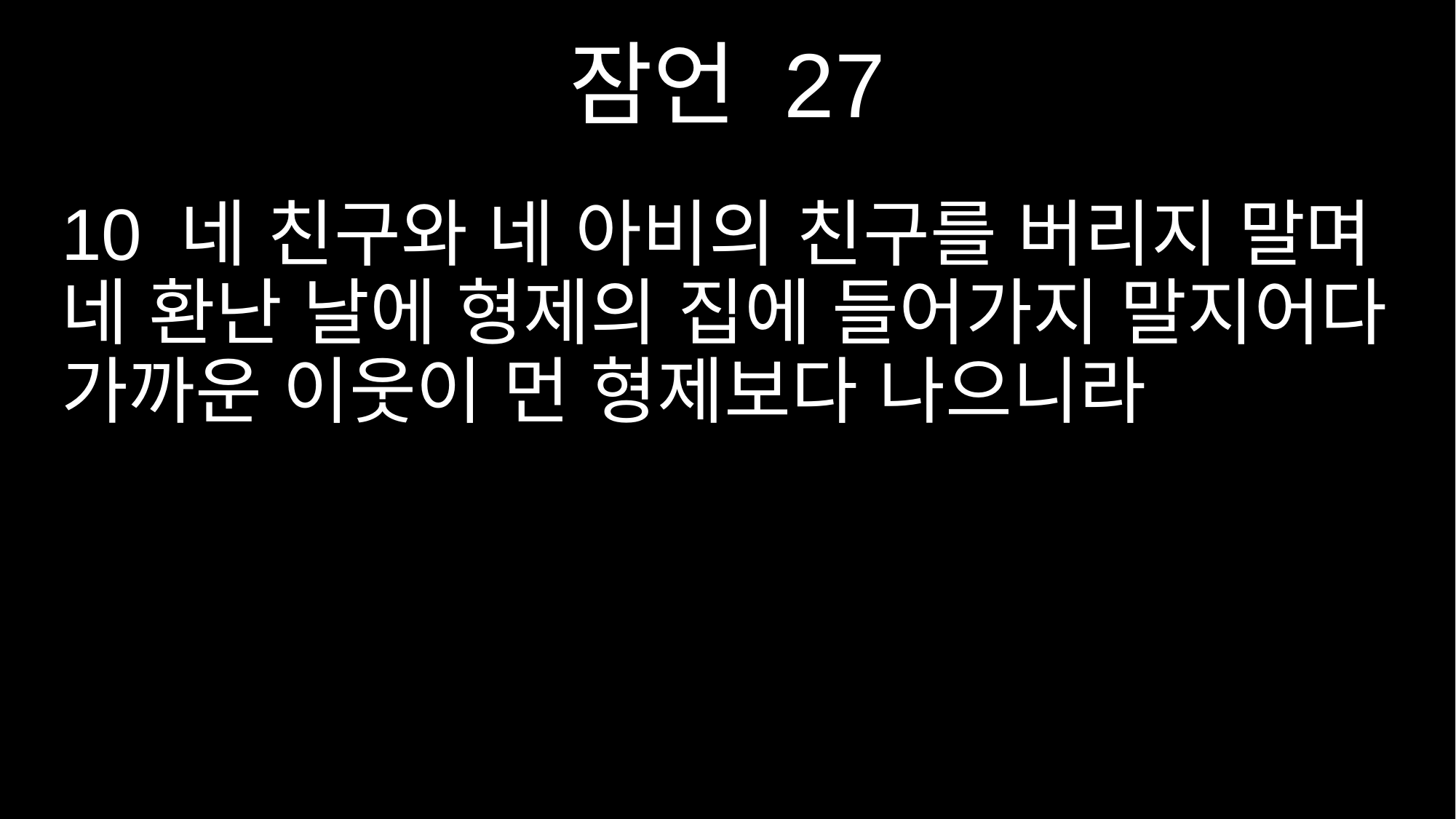

잠언 27
10 네 친구와 네 아비의 친구를 버리지 말며 네 환난 날에 형제의 집에 들어가지 말지어다 가까운 이웃이 먼 형제보다 나으니라